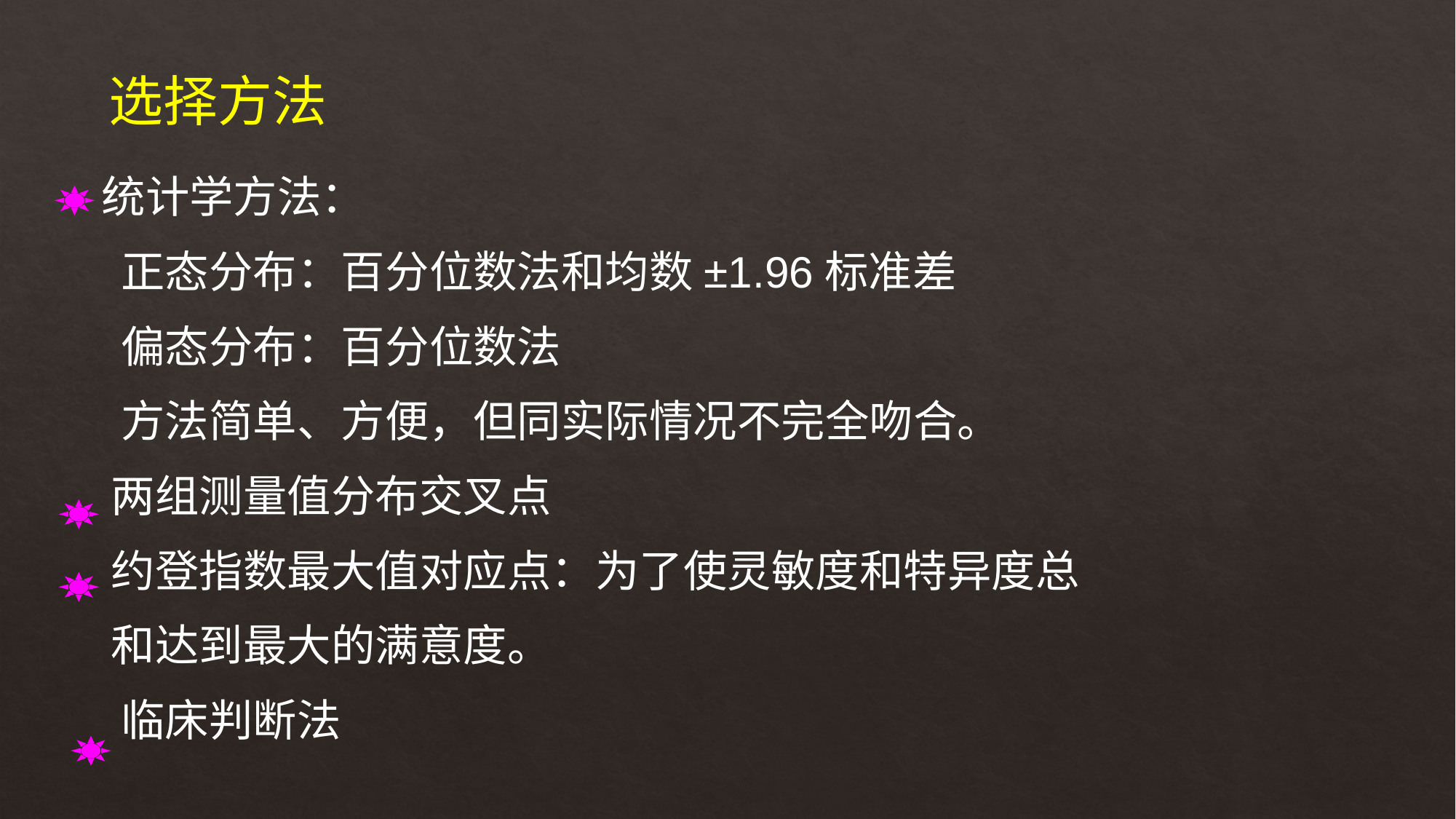

选择方法
  统计学方法：
    正态分布：百分位数法和均数±1.96标准差
    偏态分布：百分位数法
    方法简单、方便，但同实际情况不完全吻合。
   两组测量值分布交叉点
   约登指数最大值对应点：为了使灵敏度和特异度总
   和达到最大的满意度。
    临床判断法